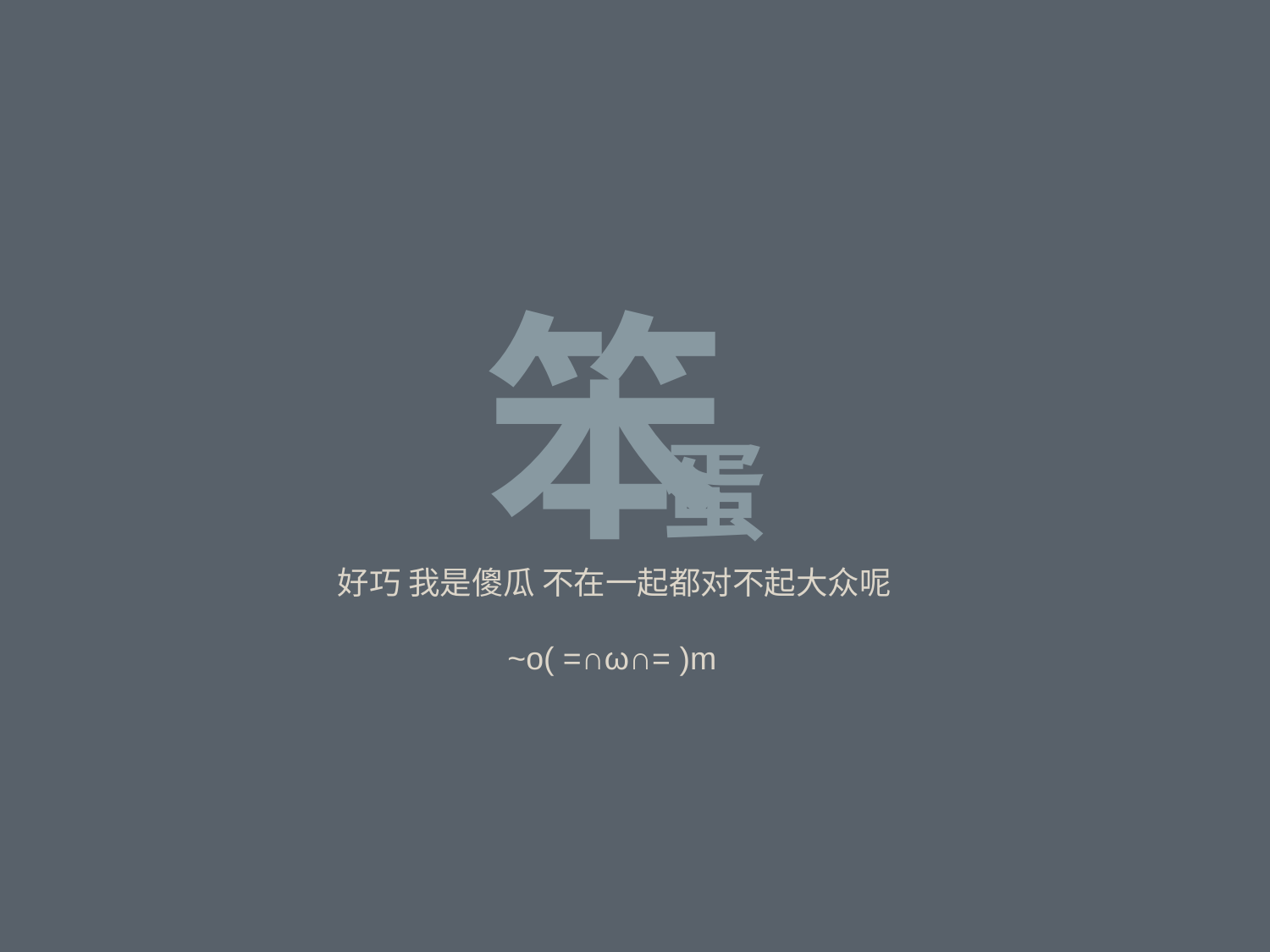

笨
蛋
好巧 我是傻瓜 不在一起都对不起大众呢
~o( =∩ω∩= )m